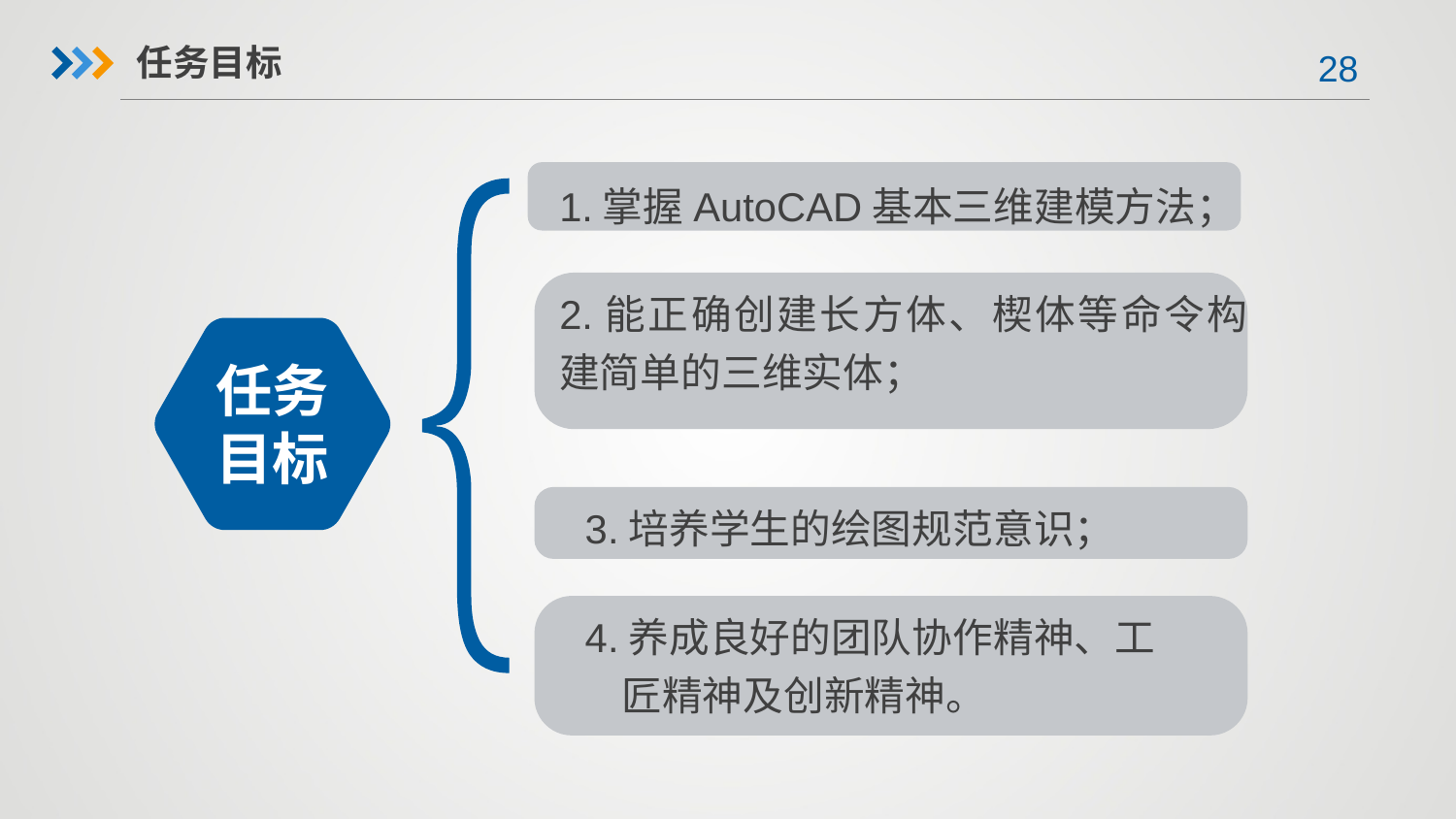

任务目标

1.掌握AutoCAD基本三维建模方法；

2.能正确创建长方体、楔体等命令构建简单的三维实体；

任务目标

3.培养学生的绘图规范意识；

4.养成良好的团队协作精神、工
   匠精神及创新精神。